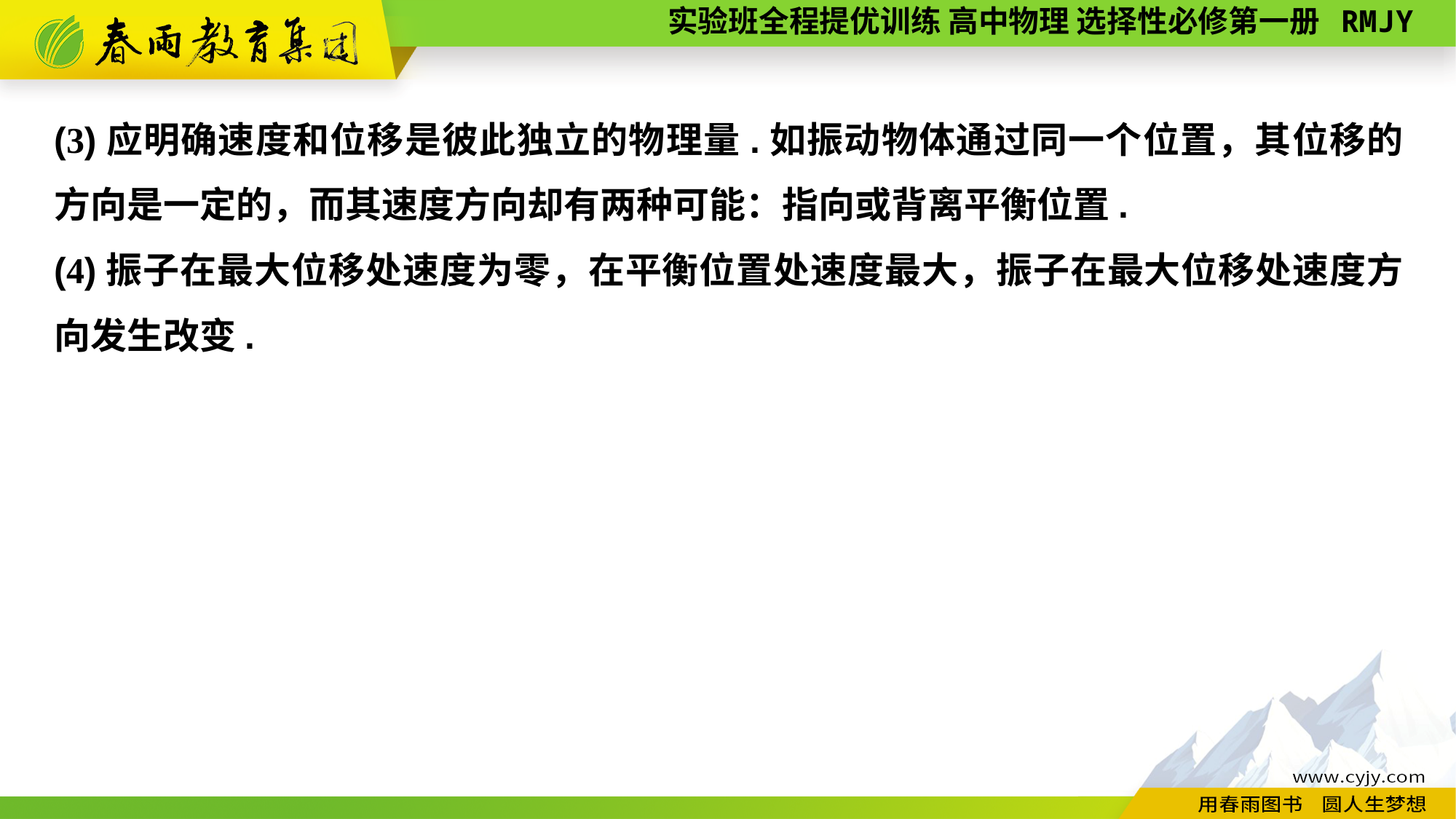

(3)应明确速度和位移是彼此独立的物理量.如振动物体通过同一个位置，其位移的方向是一定的，而其速度方向却有两种可能：指向或背离平衡位置.
(4)振子在最大位移处速度为零，在平衡位置处速度最大，振子在最大位移处速度方向发生改变.